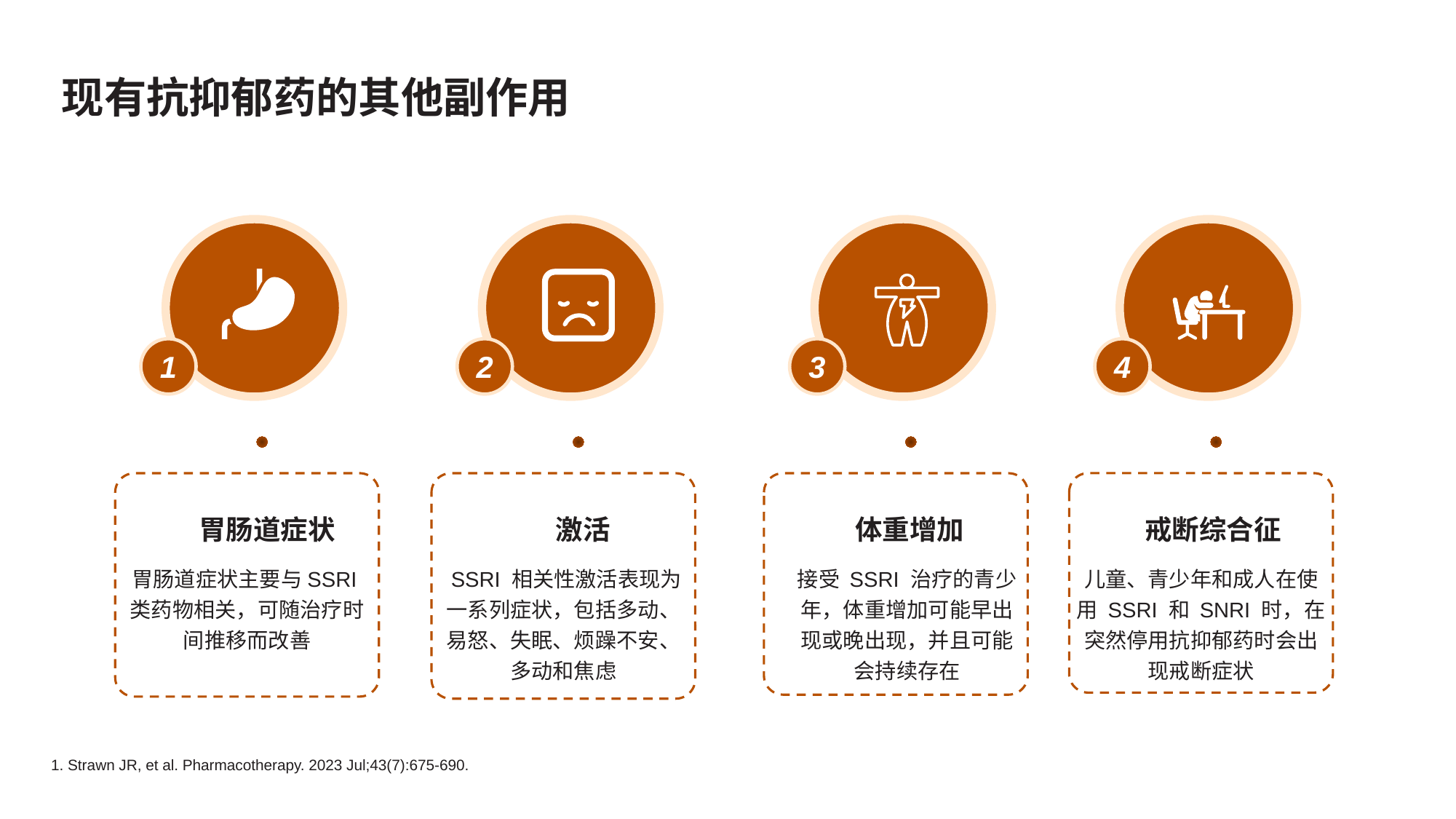

# 现有抗抑郁药的其他副作用

1
2
3
4

胃肠道症状
激活
体重增加
戒断综合征
胃肠道症状主要与SSRI类药物相关，可随治疗时间推移而改善
 SSRI 相关性激活表现为一系列症状，包括多动、易怒、失眠、烦躁不安、多动和焦虑
接受 SSRI 治疗的青少年，体重增加可能早出现或晚出现，并且可能会持续存在
儿童、青少年和成人在使用 SSRI 和 SNRI 时，在突然停用抗抑郁药时会出现戒断症状
1. Strawn JR, et al. Pharmacotherapy. 2023 Jul;43(7):675-690.